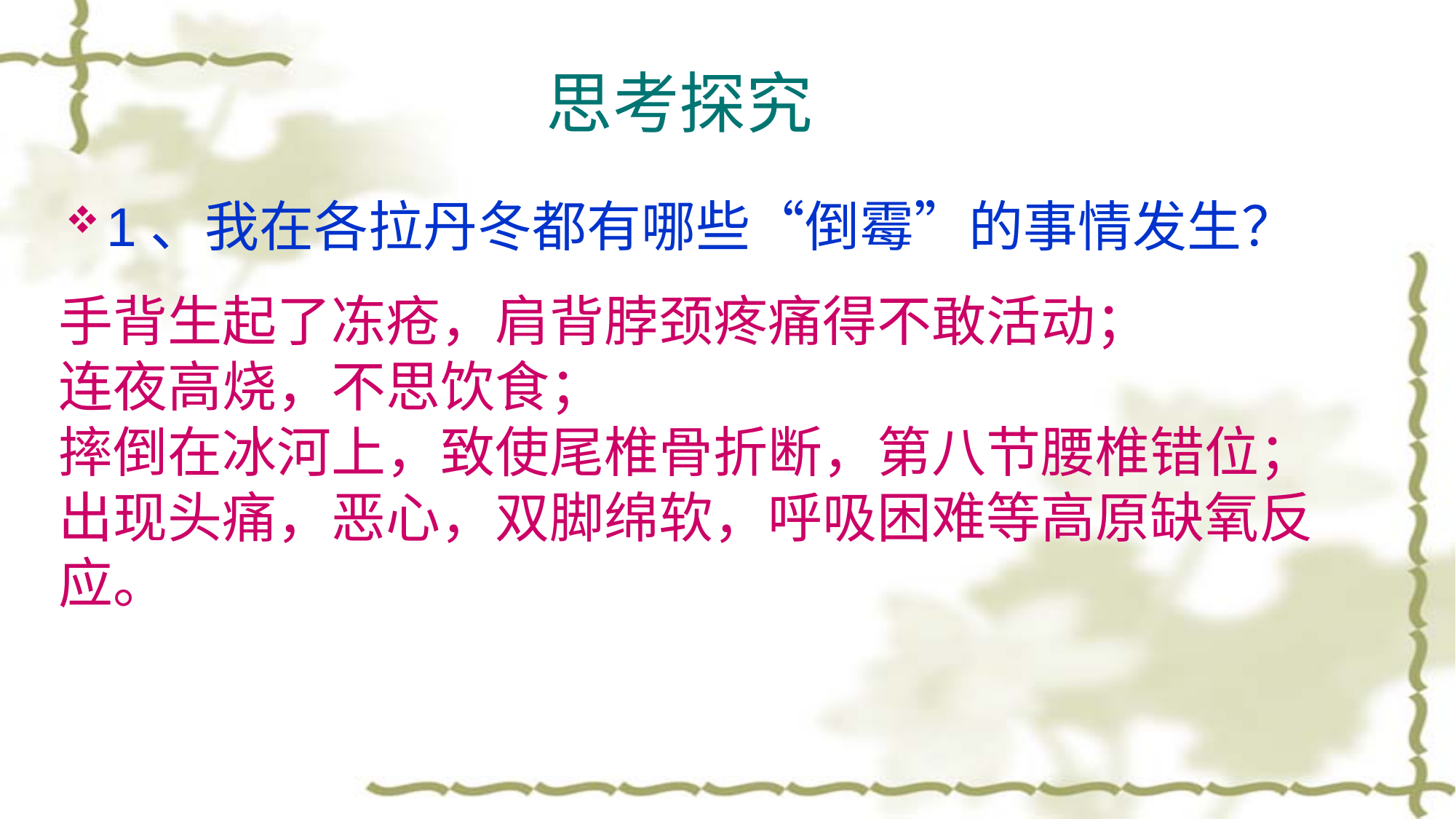

# 思考探究
1、我在各拉丹冬都有哪些“倒霉”的事情发生？
手背生起了冻疮，肩背脖颈疼痛得不敢活动；
连夜高烧，不思饮食；
摔倒在冰河上，致使尾椎骨折断，第八节腰椎错位；
出现头痛，恶心，双脚绵软，呼吸困难等高原缺氧反应。